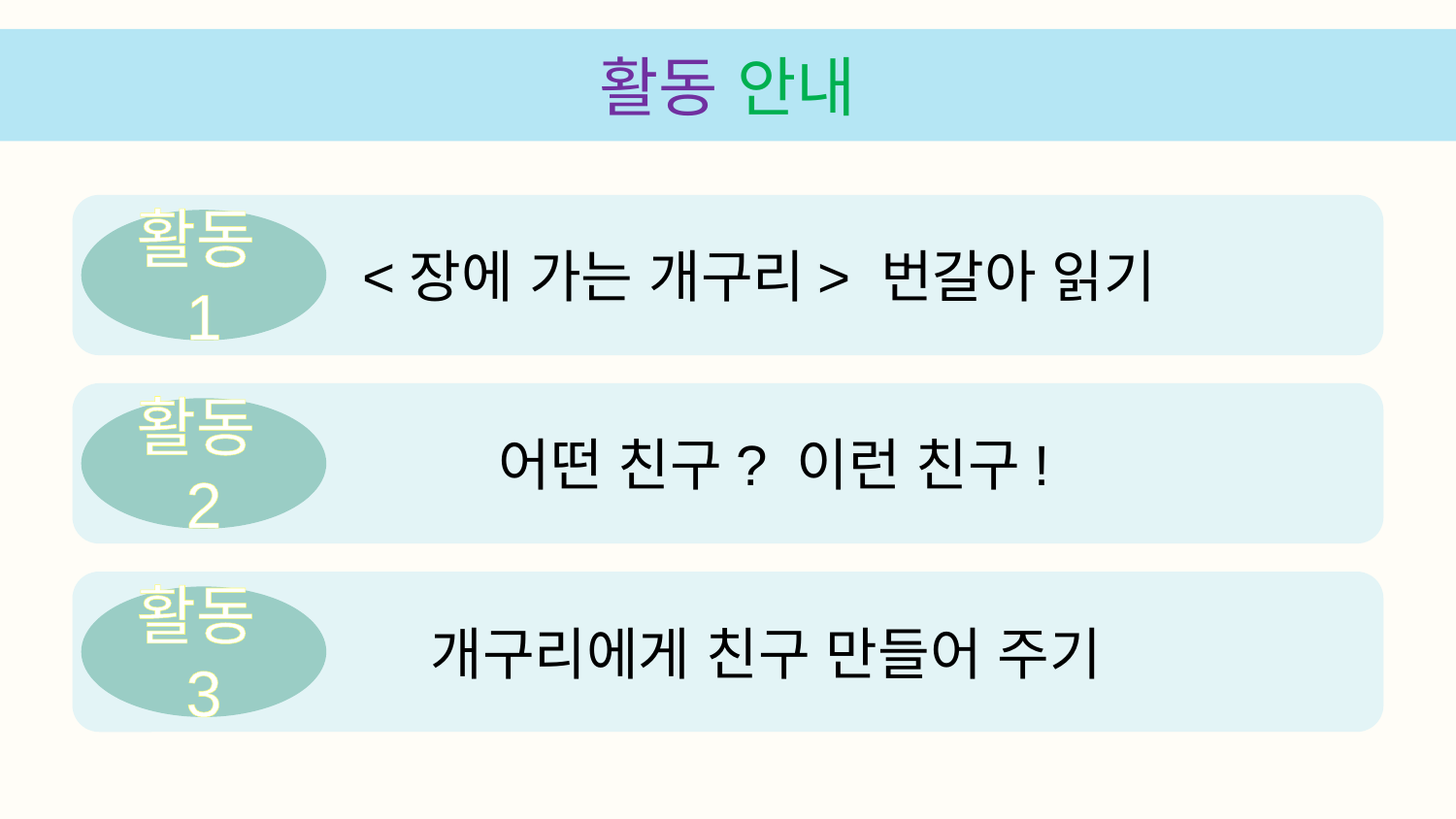

활동 안내
     <장에 가는 개구리> 번갈아 읽기
활동1
     어떤 친구? 이런 친구!
활동2
     개구리에게 친구 만들어 주기
활동3